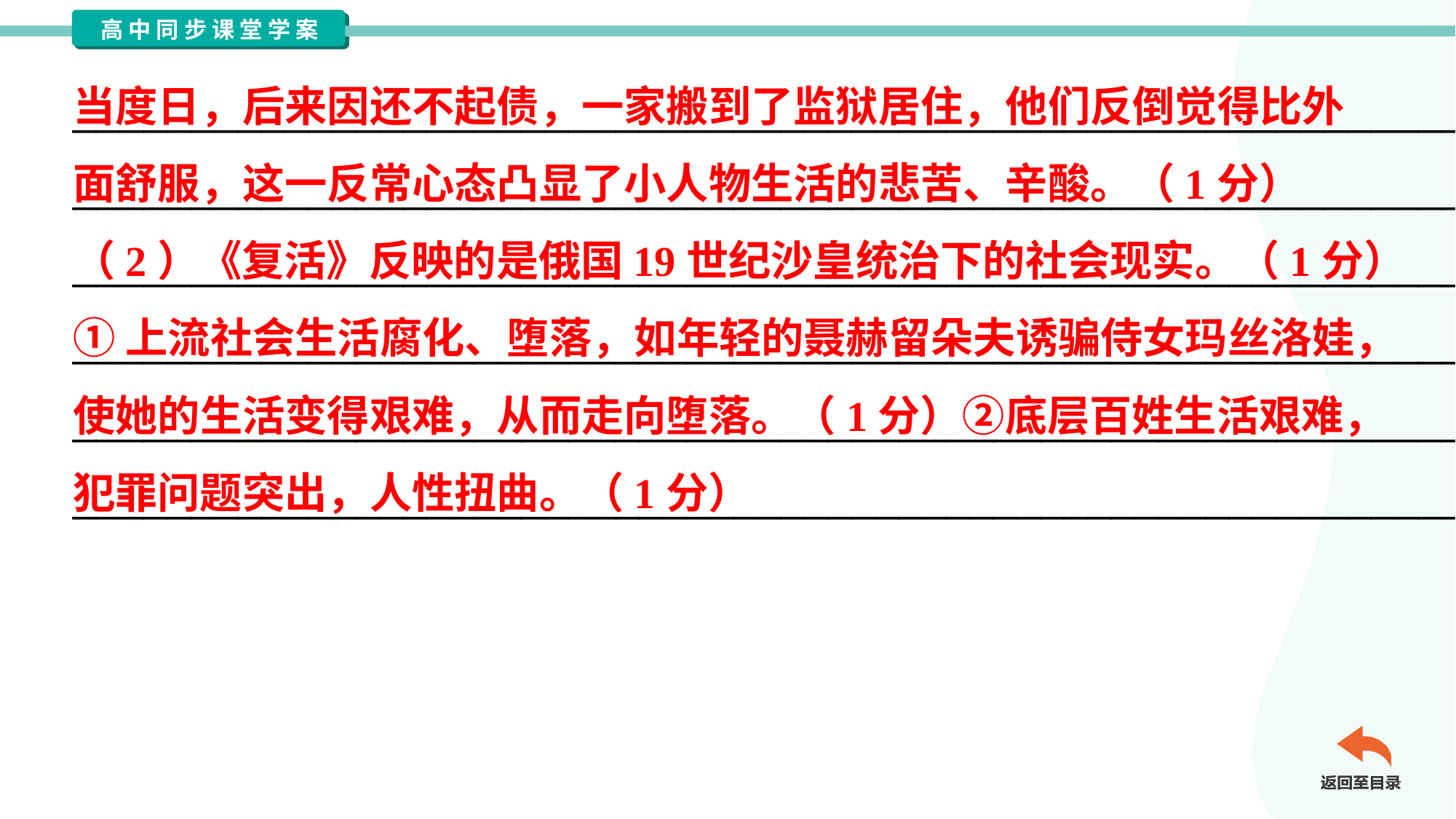

当度日，后来因还不起债，一家搬到了监狱居住，他们反倒觉得比外
面舒服，这一反常心态凸显了小人物生活的悲苦、辛酸。（1分）
（2）《复活》反映的是俄国19世纪沙皇统治下的社会现实。（1分）
①上流社会生活腐化、堕落，如年轻的聂赫留朵夫诱骗侍女玛丝洛娃，
使她的生活变得艰难，从而走向堕落。（1分）②底层百姓生活艰难，
犯罪问题突出，人性扭曲。（1分）
_____________________________________________________________
_____________________________________________________________
_____________________________________________________________
_____________________________________________________________
_____________________________________________________________
_____________________________________________________________